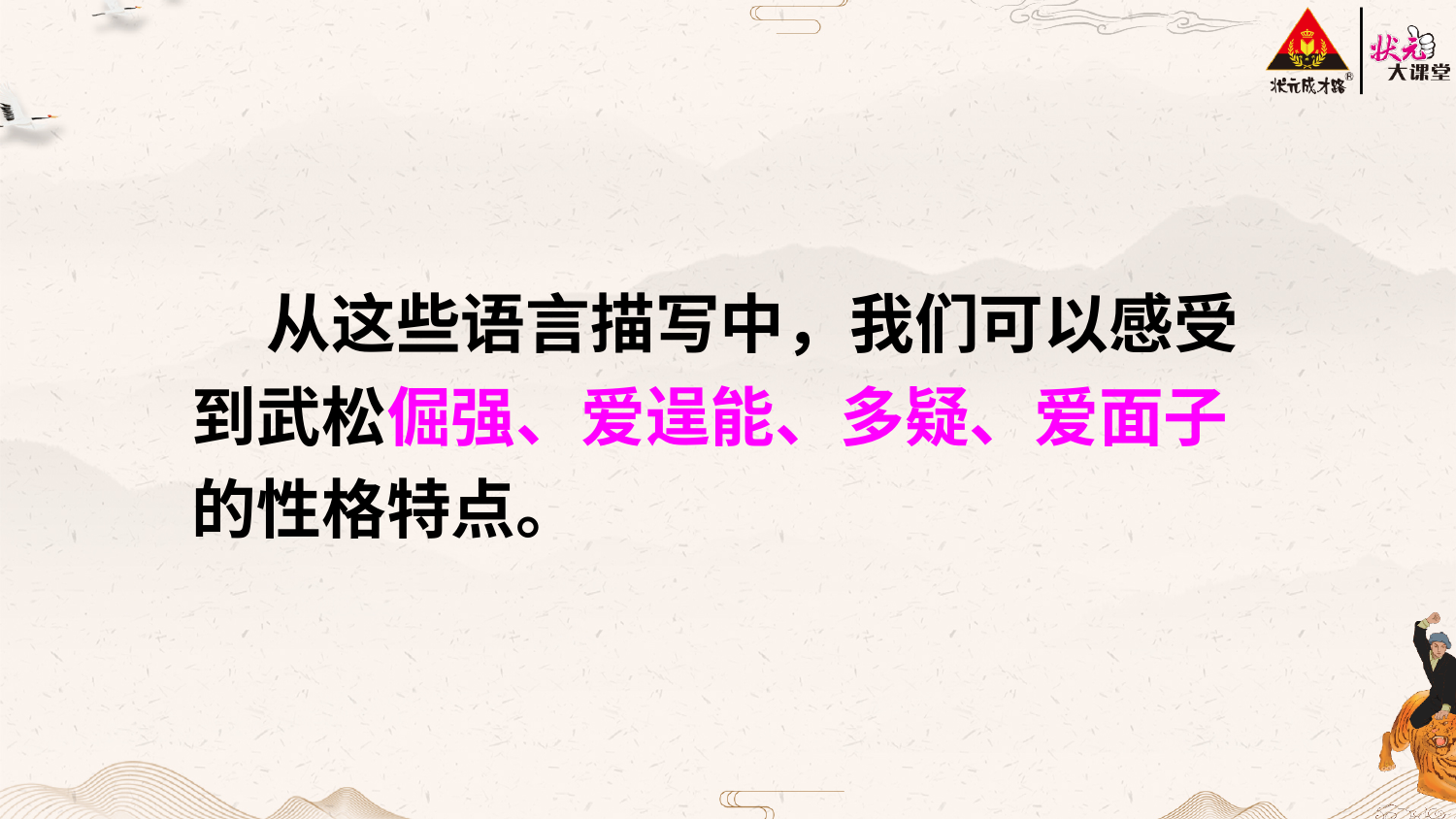

从这些语言描写中，我们可以感受到武松倔强、爱逞能、多疑、爱面子的性格特点。